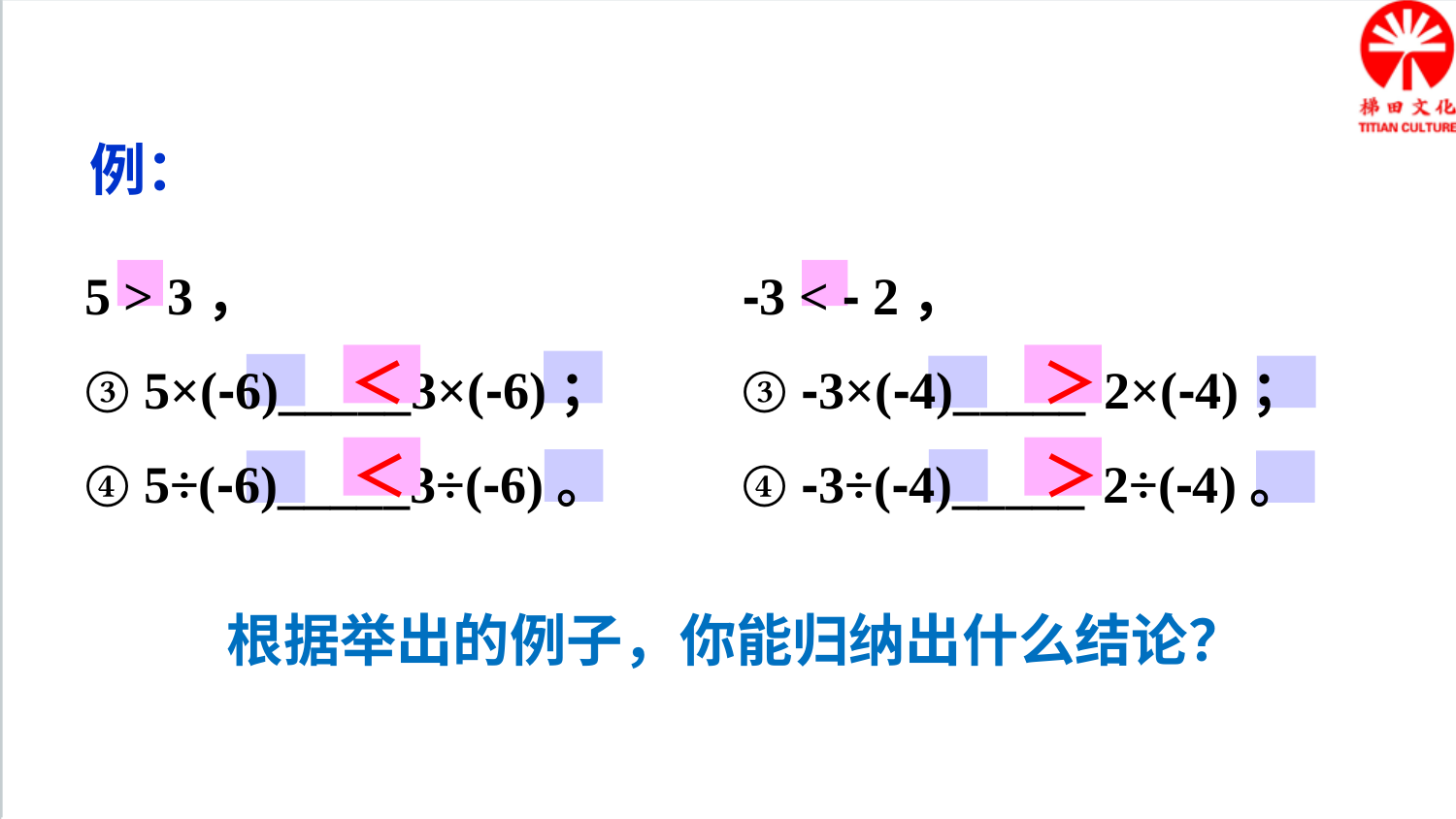

例：
5 > 3，
③ 5×(-6)_____3×(-6)；
④ 5÷(-6)_____3÷(-6)。
-3 < - 2，
③ -3×(-4)_____-2×(-4)；
④ -3÷(-4)_____-2÷(-4)。

＜
＞

＜
＞

根据举出的例子，你能归纳出什么结论？